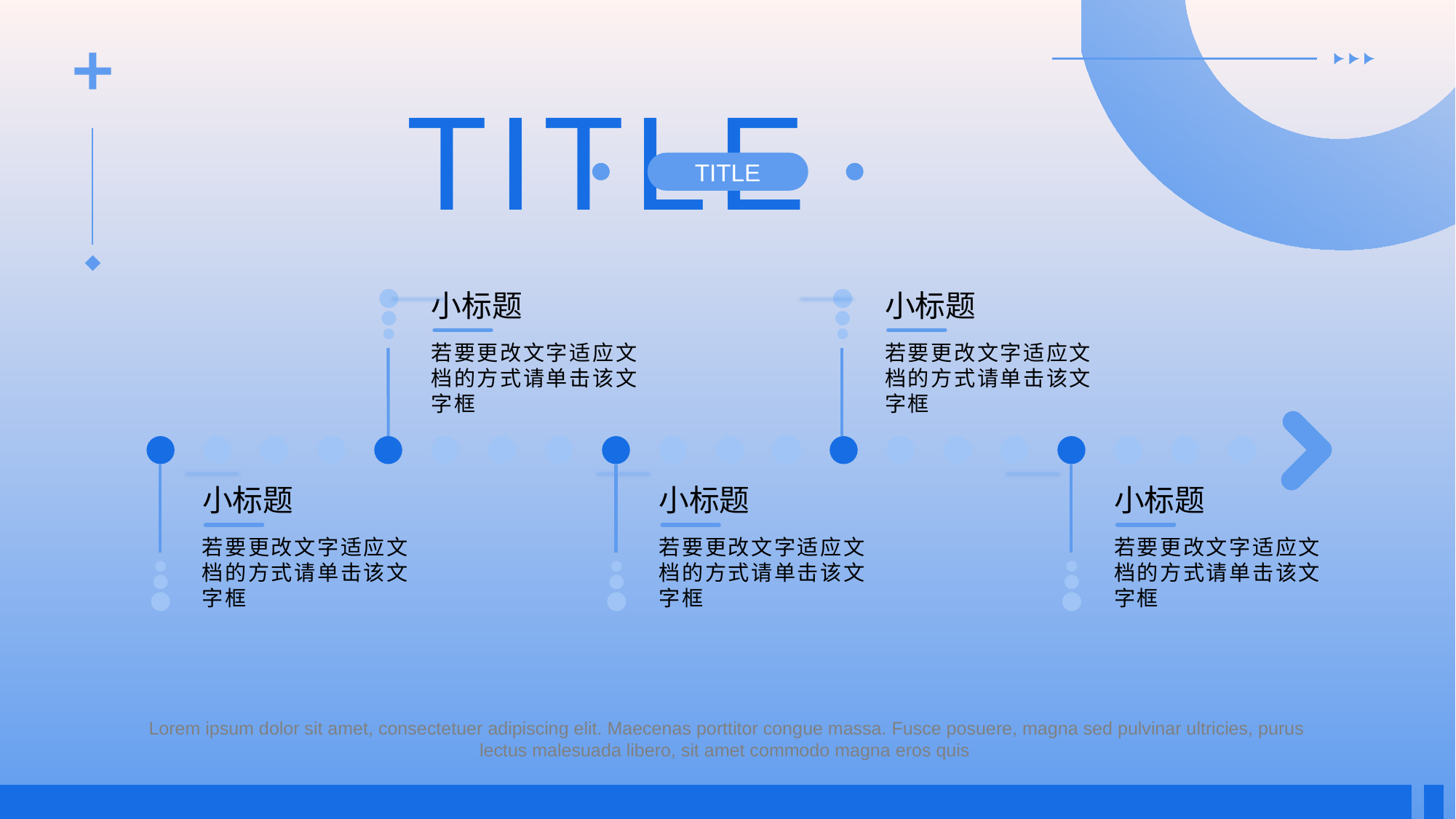

TITLE
TITLE

小标题
小标题

若要更改文字适应文档的方式请单击该文字框
若要更改文字适应文档的方式请单击该文字框

小标题
小标题
小标题
若要更改文字适应文档的方式请单击该文字框
若要更改文字适应文档的方式请单击该文字框
若要更改文字适应文档的方式请单击该文字框

Lorem ipsum dolor sit amet, consectetuer adipiscing elit. Maecenas porttitor congue massa. Fusce posuere, magna sed pulvinar ultricies, purus lectus malesuada libero, sit amet commodo magna eros quis